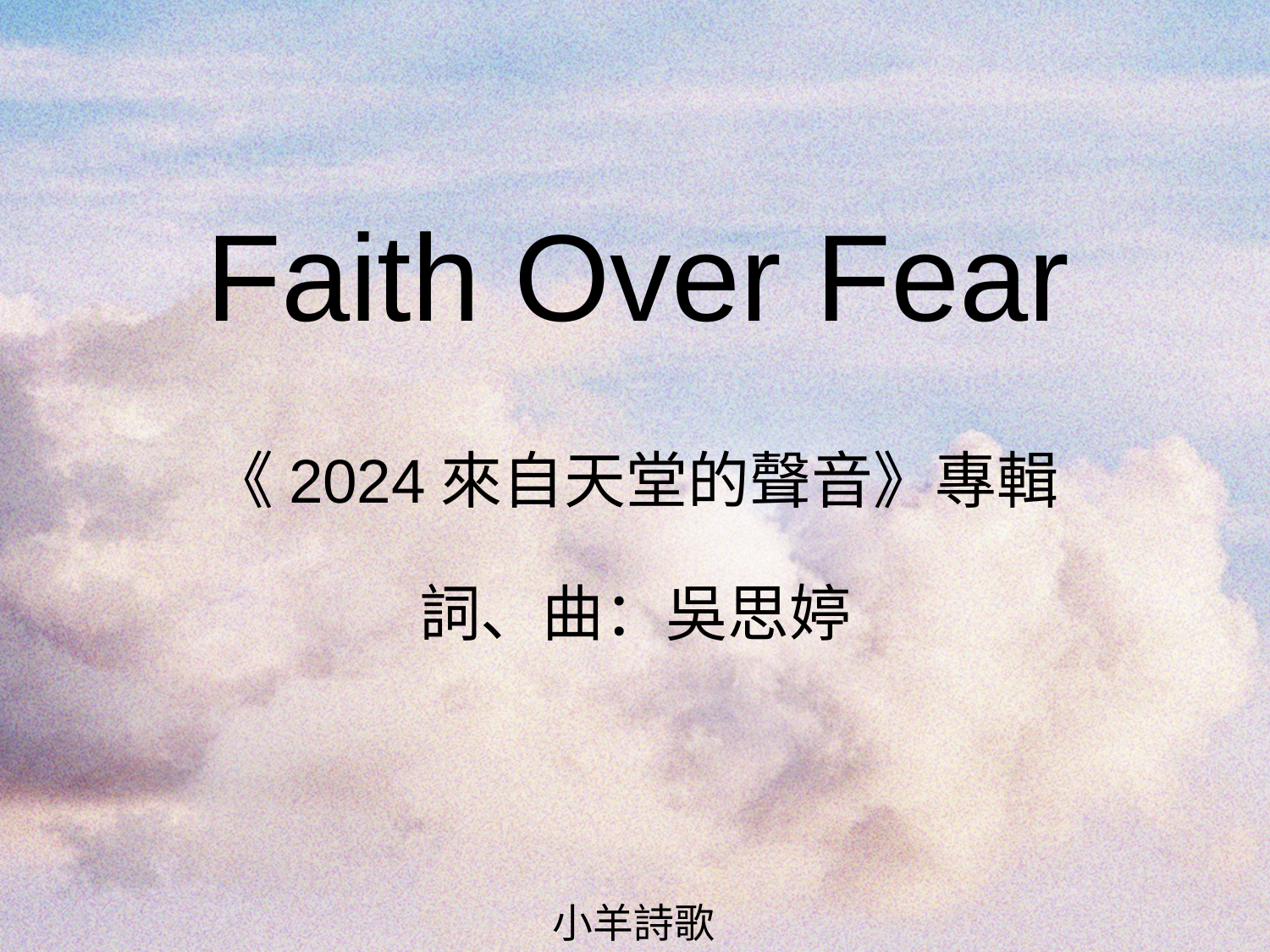

Faith Over Fear

# 《2024來自天堂的聲音》專輯 詞、曲：吳思婷
小羊詩歌